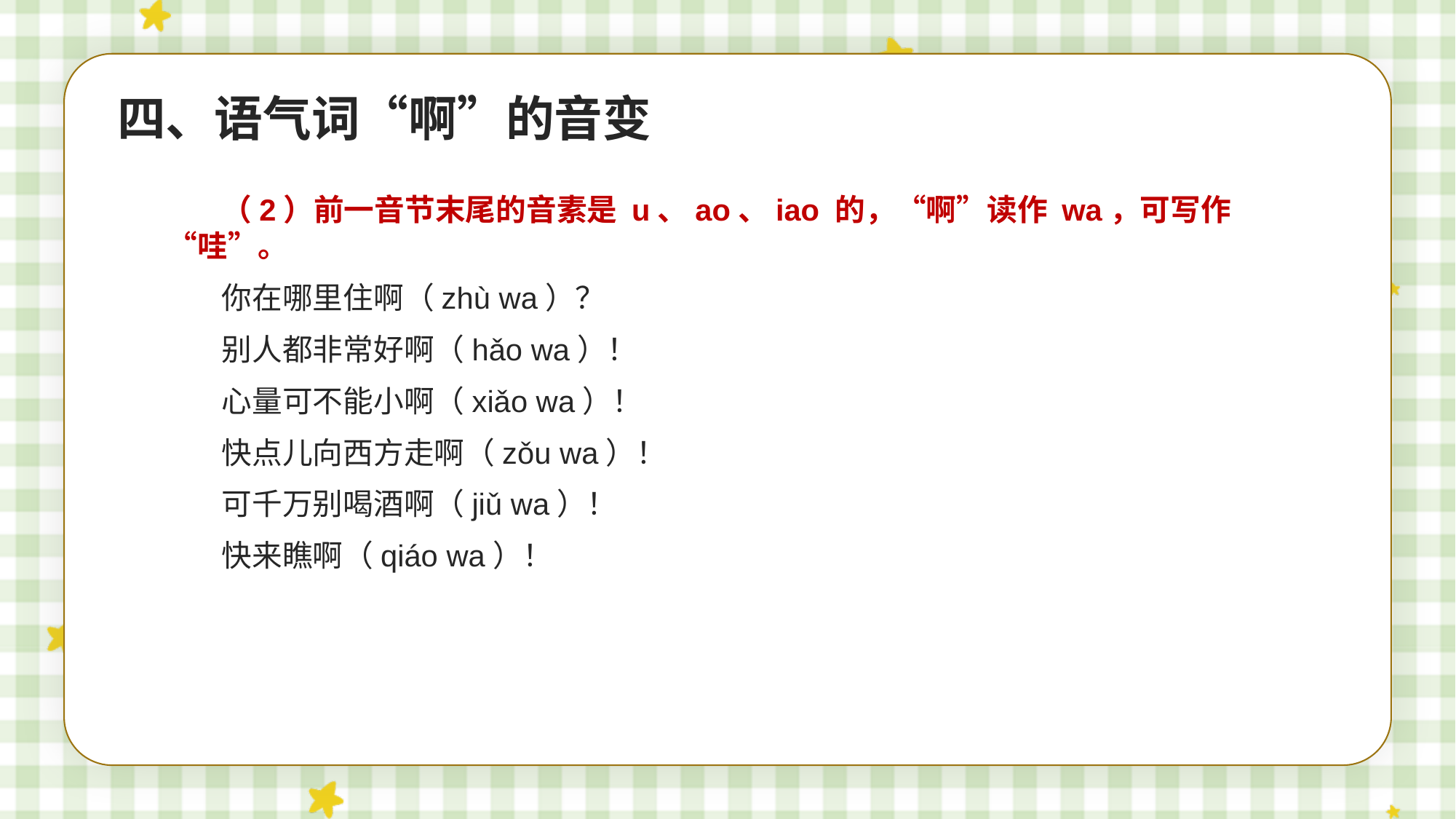

四、语气词“啊”的音变
（2）前一音节末尾的音素是 u、ao、iao 的，“啊”读作 wa，可写作“哇”。
你在哪里住啊（zhù wa）？
别人都非常好啊（hǎo wa）！
心量可不能小啊（xiǎo wa）！
快点儿向西方走啊（zǒu wa）！
可千万别喝酒啊（jiǔ wa）！
快来瞧啊（qiáo wa）！